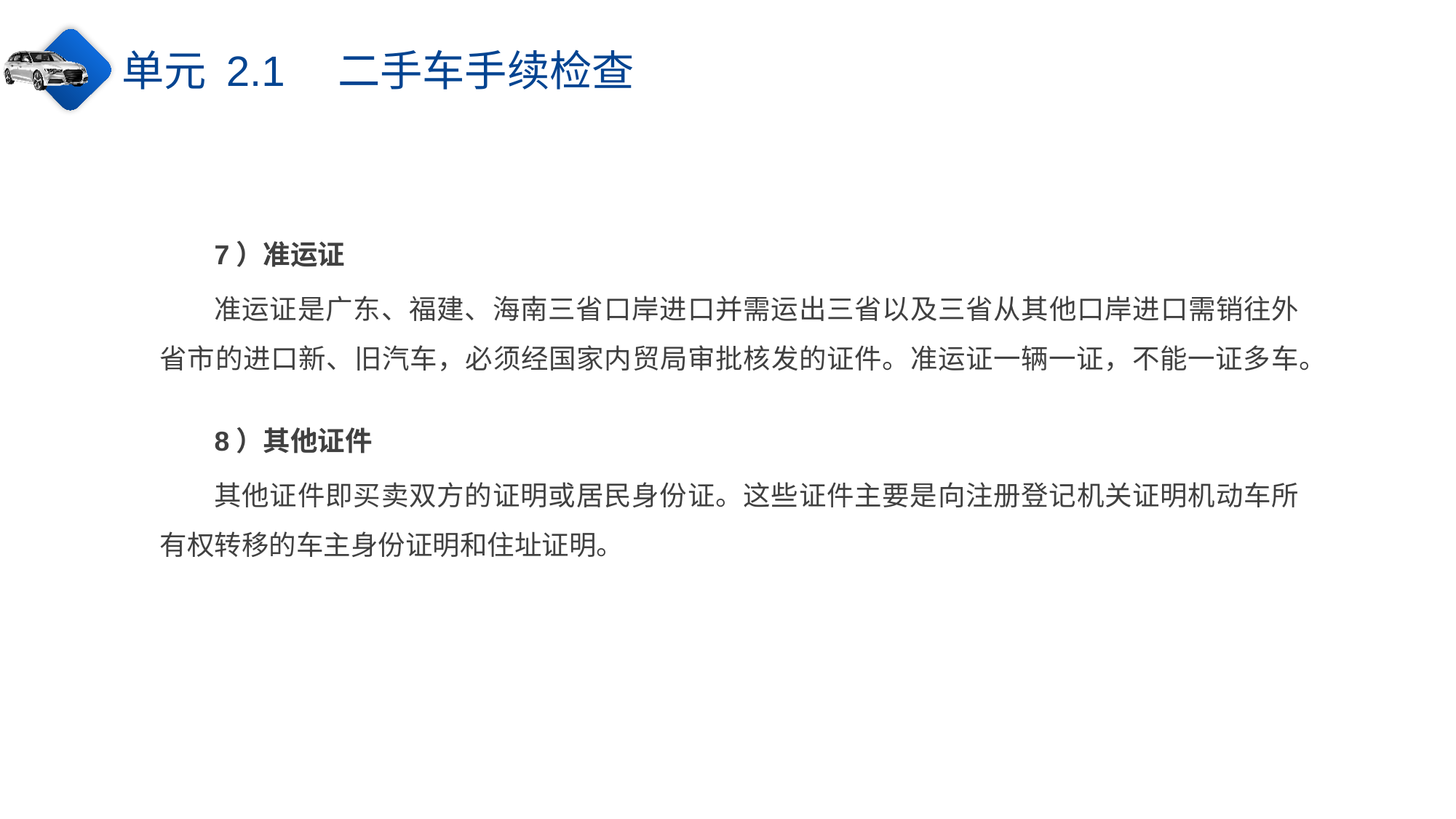

单元 2.1　二手车手续检查
7）准运证
准运证是广东、福建、海南三省口岸进口并需运出三省以及三省从其他口岸进口需销往外省市的进口新、旧汽车，必须经国家内贸局审批核发的证件。准运证一辆一证，不能一证多车。
8）其他证件
其他证件即买卖双方的证明或居民身份证。这些证件主要是向注册登记机关证明机动车所有权转移的车主身份证明和住址证明。